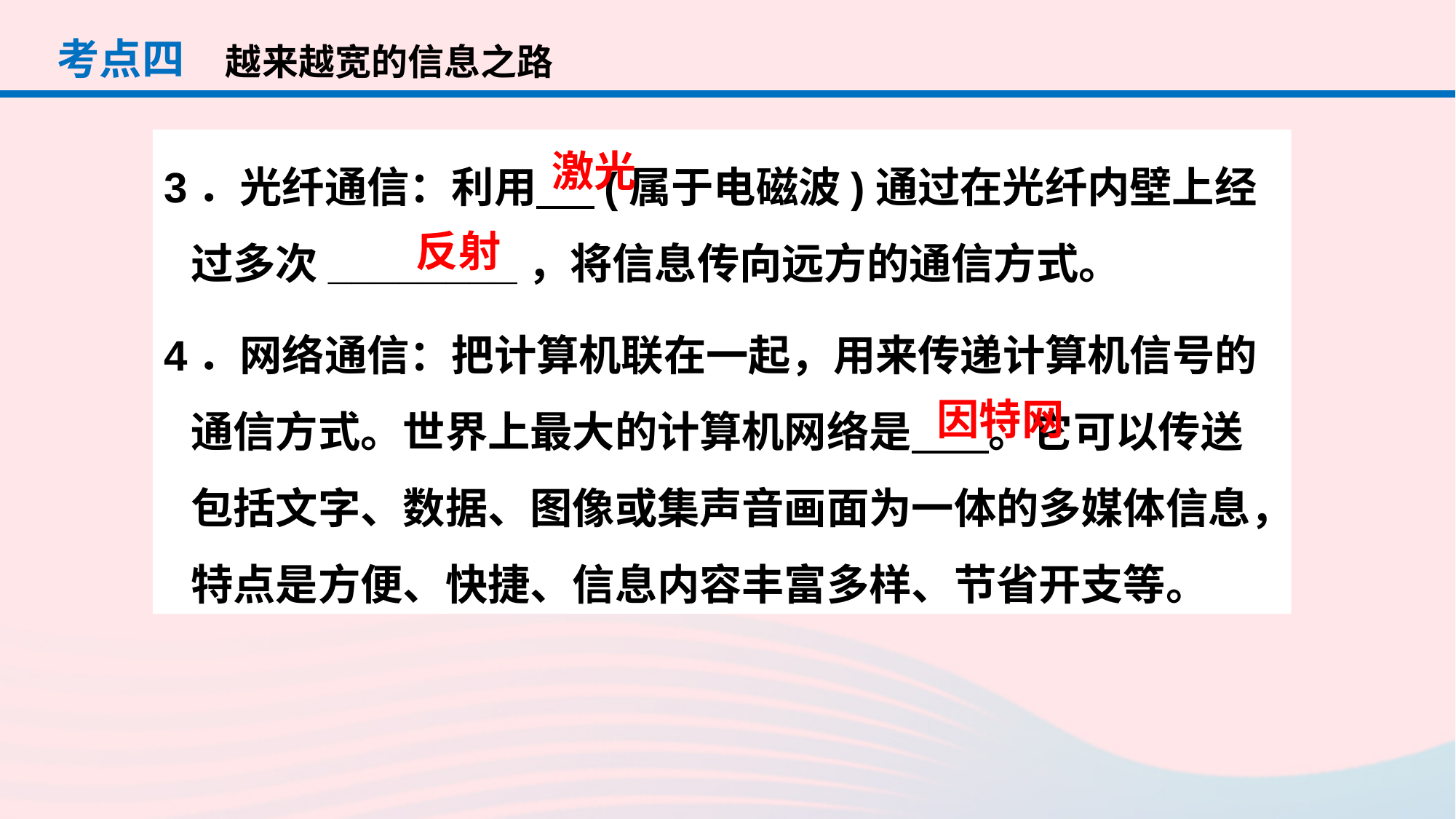

考点四
越来越宽的信息之路
3．光纤通信：利用      (属于电磁波)通过在光纤内壁上经过多次________，将信息传向远方的通信方式。
4．网络通信：把计算机联在一起，用来传递计算机信号的通信方式。世界上最大的计算机网络是        。它可以传送包括文字、数据、图像或集声音画面为一体的多媒体信息，特点是方便、快捷、信息内容丰富多样、节省开支等。
激光
反射
因特网